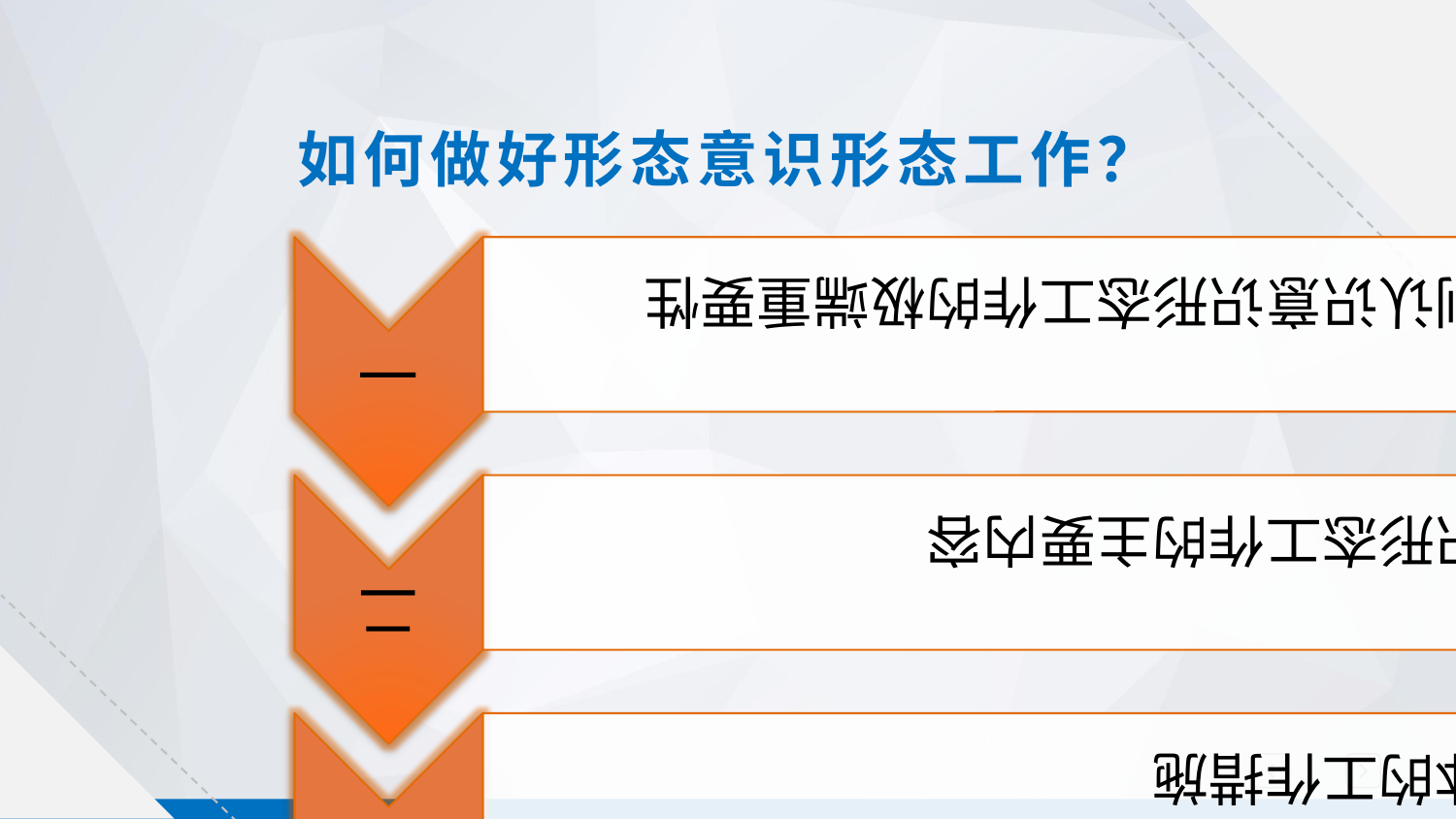

如何做好形态意识形态工作？
一

深刻认识意识形态工作的极端重要性
二

意识形态工作的主要内容
三

具体的工作措施